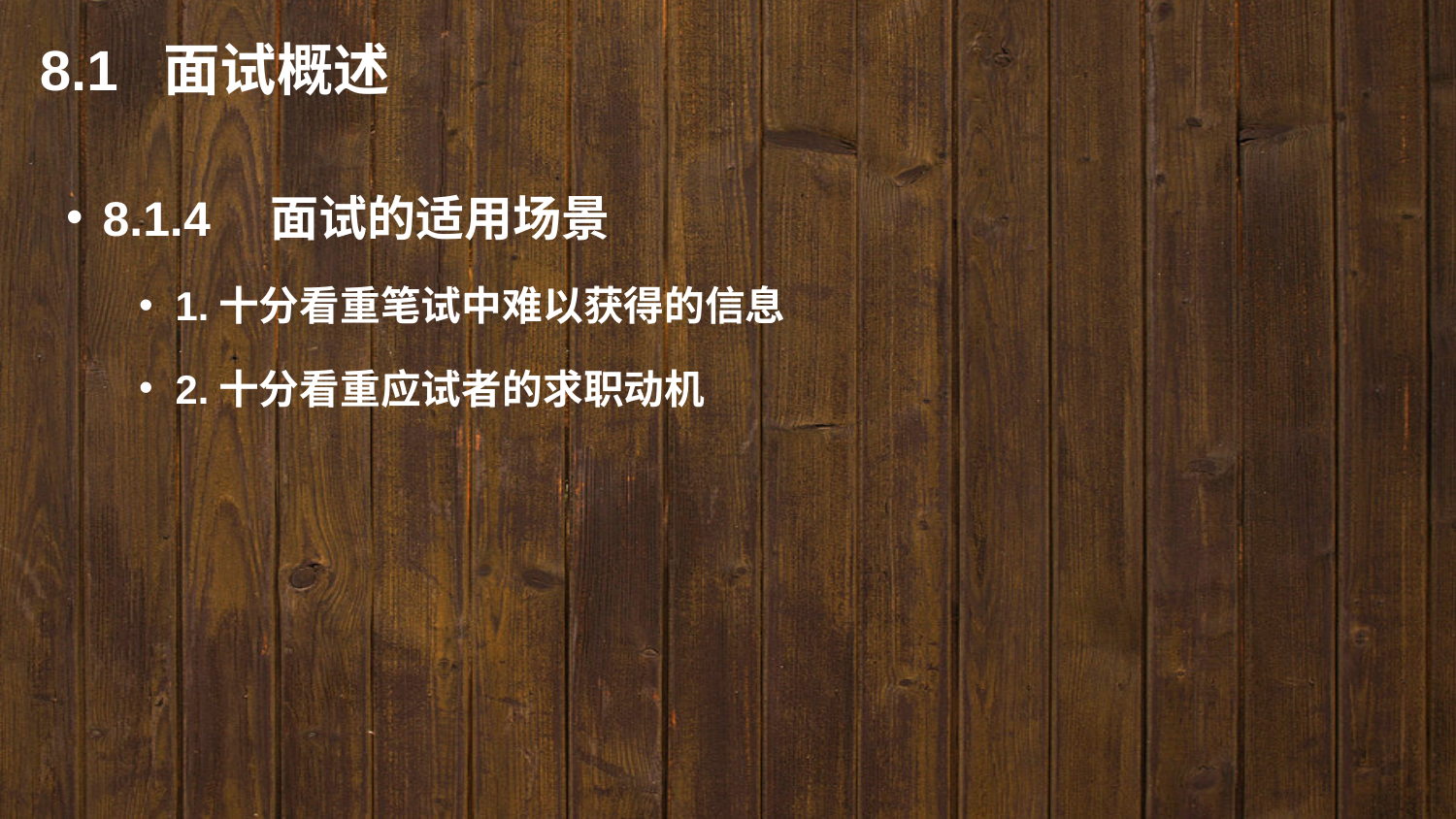

8.1  面试概述
8.1.4　面试的适用场景
1.十分看重笔试中难以获得的信息
2.十分看重应试者的求职动机